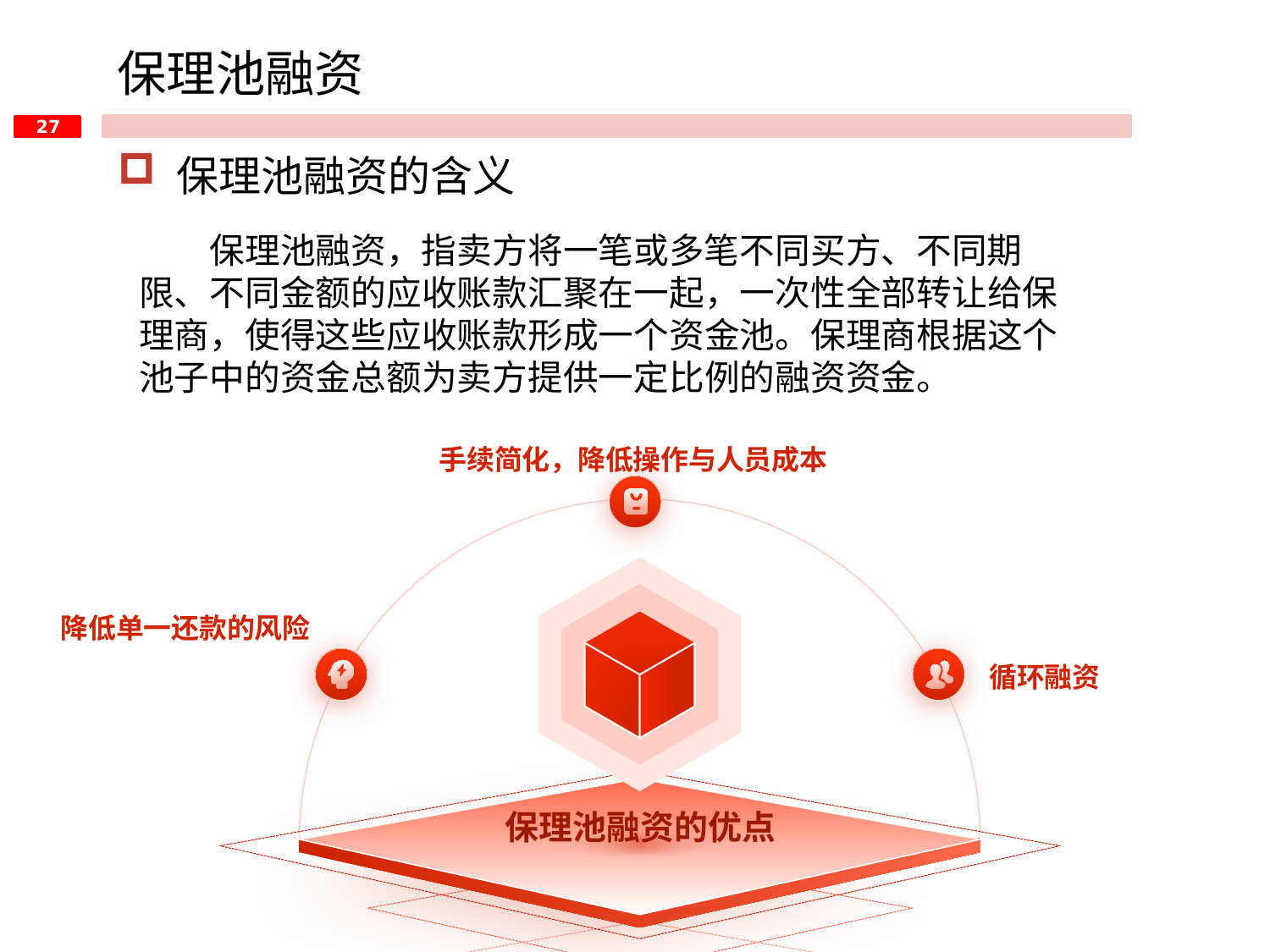

保理池融资
27
 保理池融资的含义
保理池融资，指卖方将一笔或多笔不同买方、不同期限、不同金额的应收账款汇聚在一起，一次性全部转让给保理商，使得这些应收账款形成一个资金池。保理商根据这个池子中的资金总额为卖方提供一定比例的融资资金。
手续简化，降低操作与人员成本

降低单一还款的风险

循环融资

保理池融资的优点